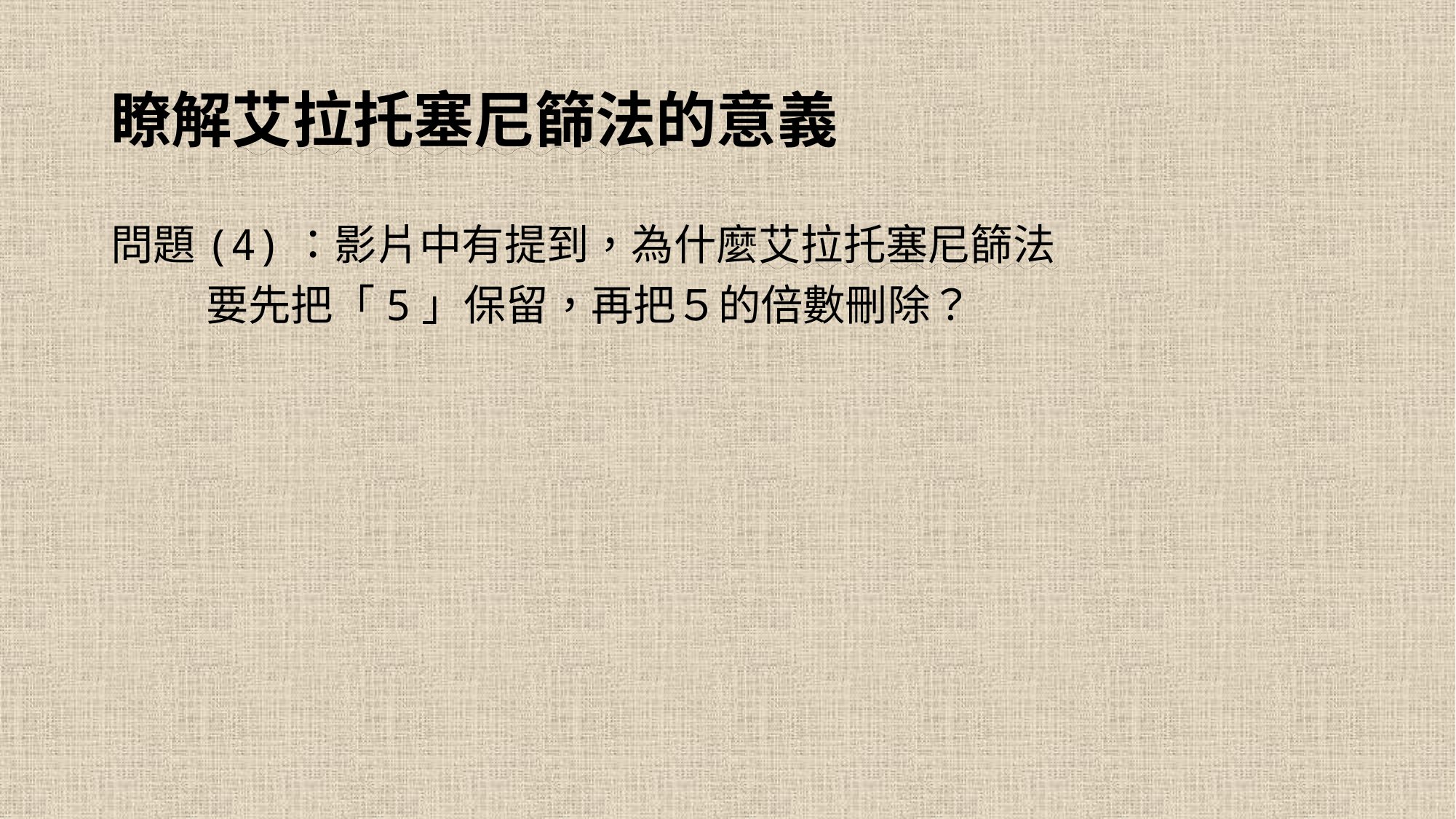

# 瞭解艾拉托塞尼篩法的意義
問題(4)：影片中有提到，為什麼艾拉托塞尼篩法
         要先把「5」保留，再把５的倍數刪除？